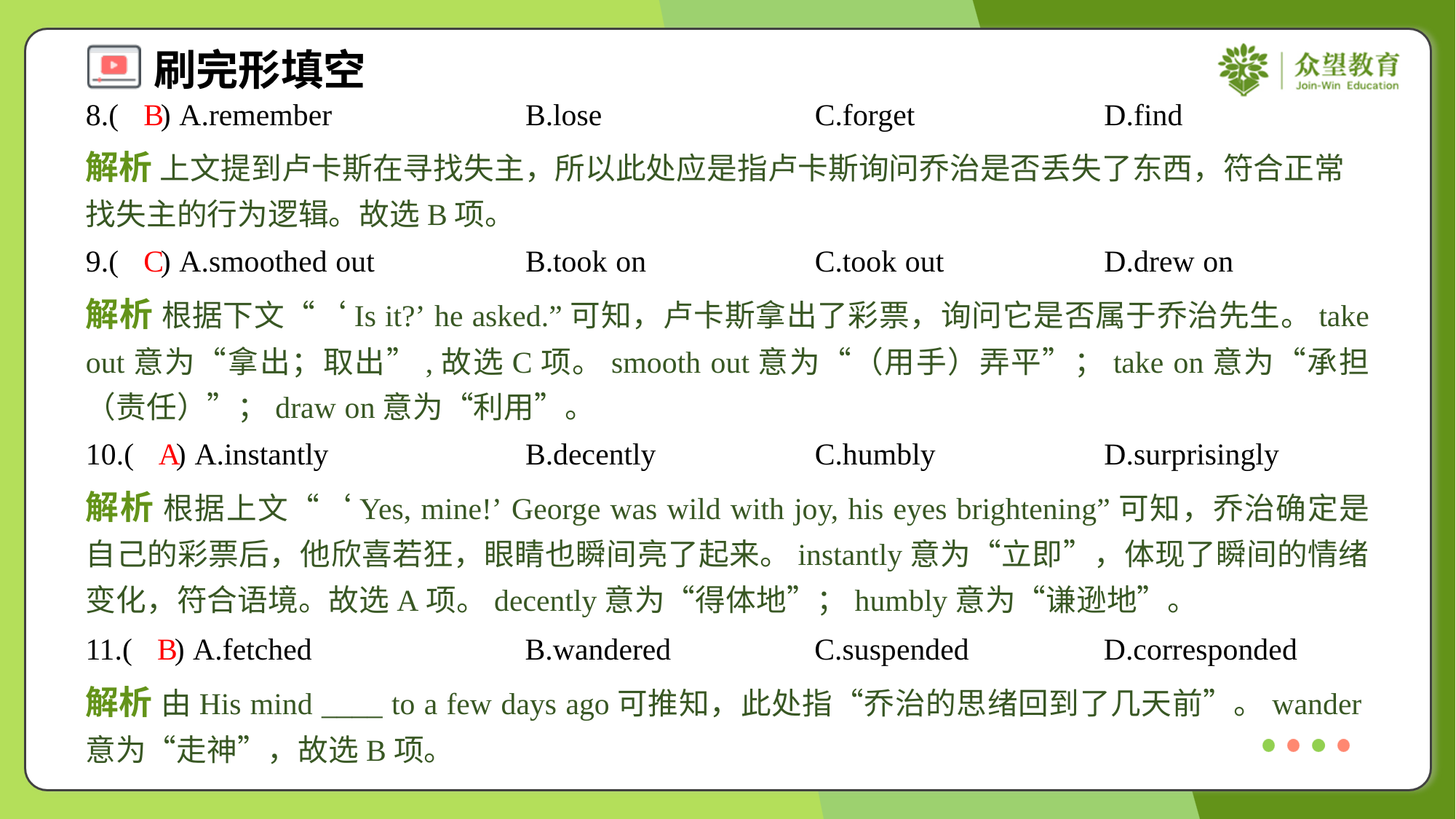

8.(     ) A.remember	B.lose	C.forget	D.find
B
解析 上文提到卢卡斯在寻找失主，所以此处应是指卢卡斯询问乔治是否丢失了东西，符合正常找失主的行为逻辑。故选B项。
9.(     ) A.smoothed out	B.took on	C.took out	D.drew on
C
解析 根据下文“‘Is it?’ he asked.”可知，卢卡斯拿出了彩票，询问它是否属于乔治先生。take out意为“拿出；取出”,故选C项。smooth out意为“（用手）弄平”；take on意为“承担（责任）”；draw on意为“利用”。
10.(     ) A.instantly	B.decently	C.humbly	D.surprisingly
A
解析 根据上文“‘Yes, mine!’ George was wild with joy, his eyes brightening”可知，乔治确定是自己的彩票后，他欣喜若狂，眼睛也瞬间亮了起来。instantly意为“立即”，体现了瞬间的情绪变化，符合语境。故选A项。decently意为“得体地”；humbly意为“谦逊地”。
11.(     ) A.fetched	B.wandered	C.suspended	D.corresponded
B
解析 由His mind ____ to a few days ago可推知，此处指“乔治的思绪回到了几天前”。wander意为“走神”，故选B项。